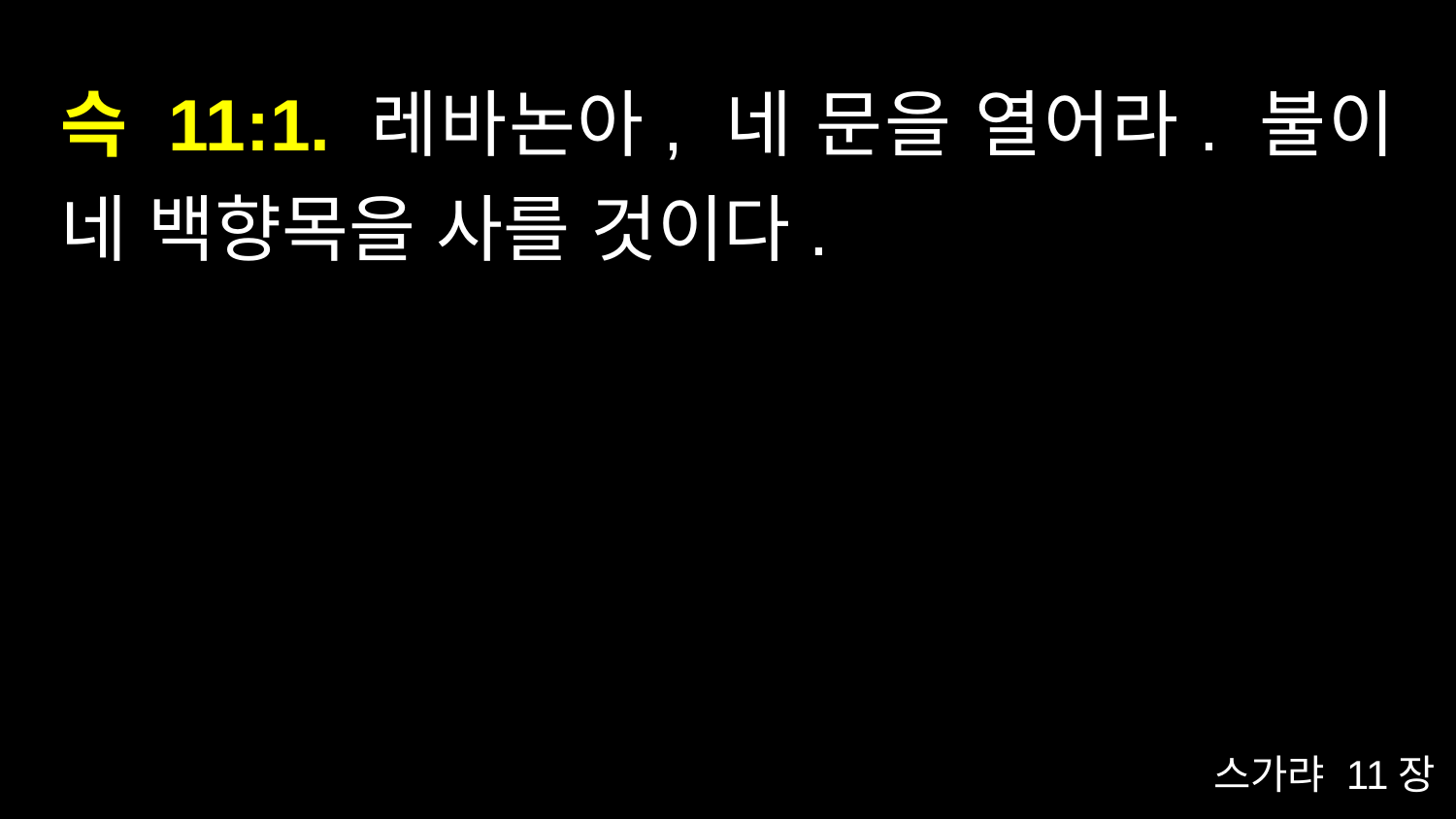

# 슥 11:1. 레바논아, 네 문을 열어라. 불이 네 백향목을 사를 것이다.
스가랴 11장